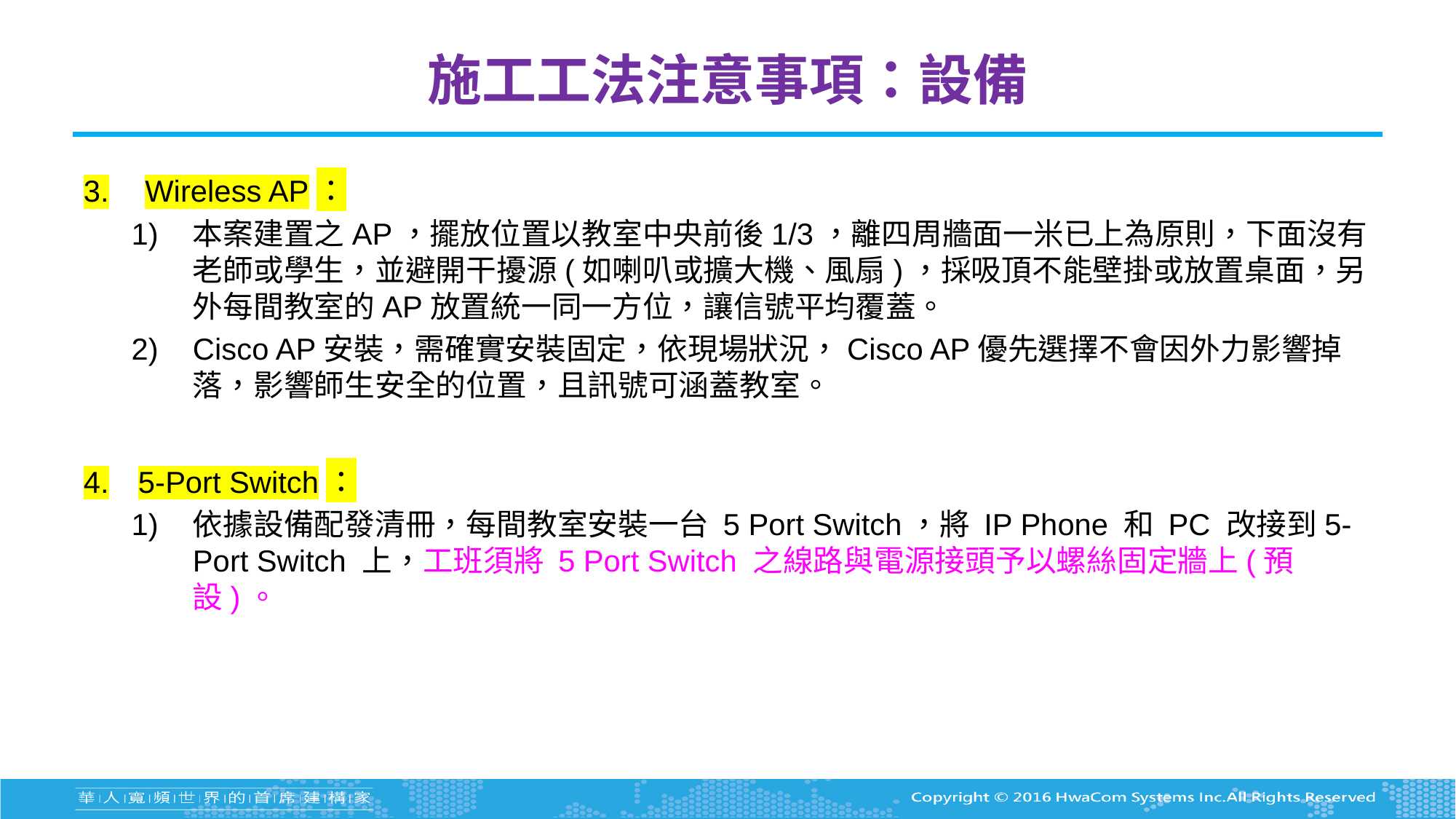

# 施工工法注意事項：設備

Wireless AP：
本案建置之AP，擺放位置以教室中央前後1/3，離四周牆面一米已上為原則，下面沒有老師或學生，並避開干擾源(如喇叭或擴大機、風扇)，採吸頂不能壁掛或放置桌面，另外每間教室的AP放置統一同一方位，讓信號平均覆蓋。
Cisco AP安裝，需確實安裝固定，依現場狀況，Cisco AP優先選擇不會因外力影響掉落，影響師生安全的位置，且訊號可涵蓋教室。

5-Port Switch：
依據設備配發清冊，每間教室安裝一台 5 Port Switch，將 IP Phone 和 PC 改接到5-Port Switch 上，工班須將 5 Port Switch 之線路與電源接頭予以螺絲固定牆上(預設)。